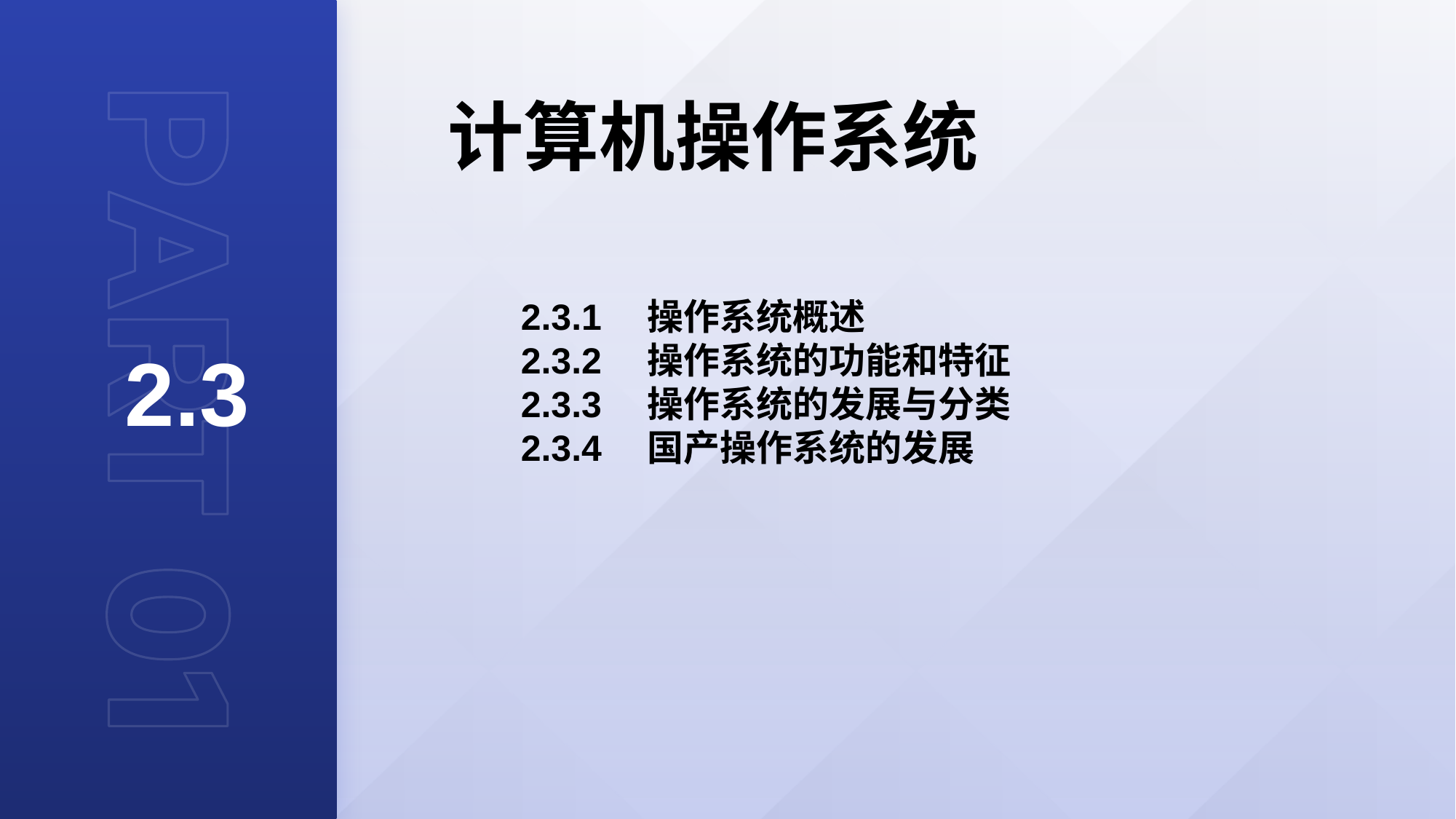

计算机操作系统
2.3
2.3.1　操作系统概述
2.3.2　操作系统的功能和特征
2.3.3　操作系统的发展与分类
2.3.4　国产操作系统的发展